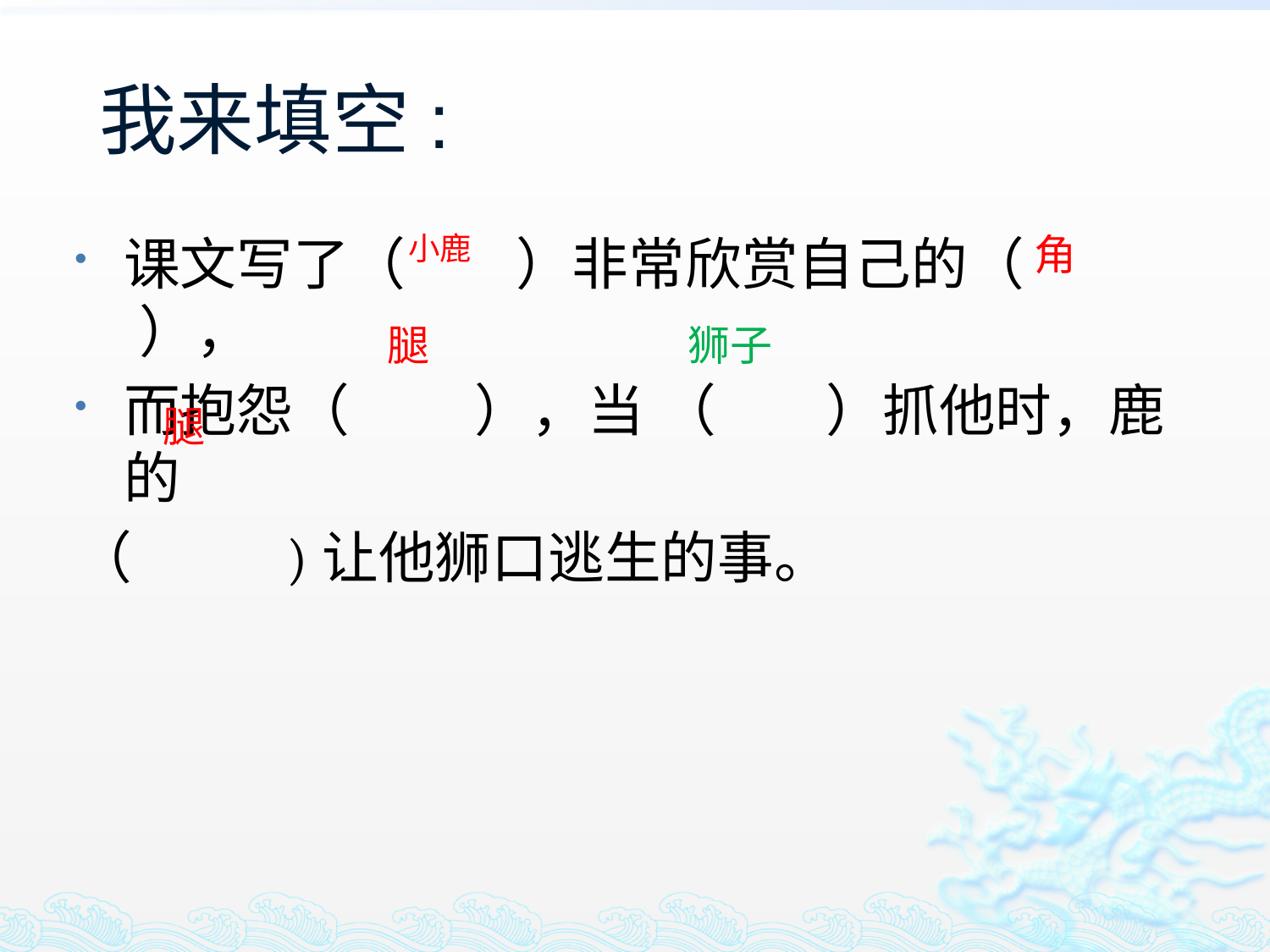

# 我来填空:
课文写了（       ）非常欣赏自己的（        ），
而抱怨（        ），当 （       ）抓他时，鹿的
（         )让他狮口逃生的事。
小鹿
角
腿
狮子
腿